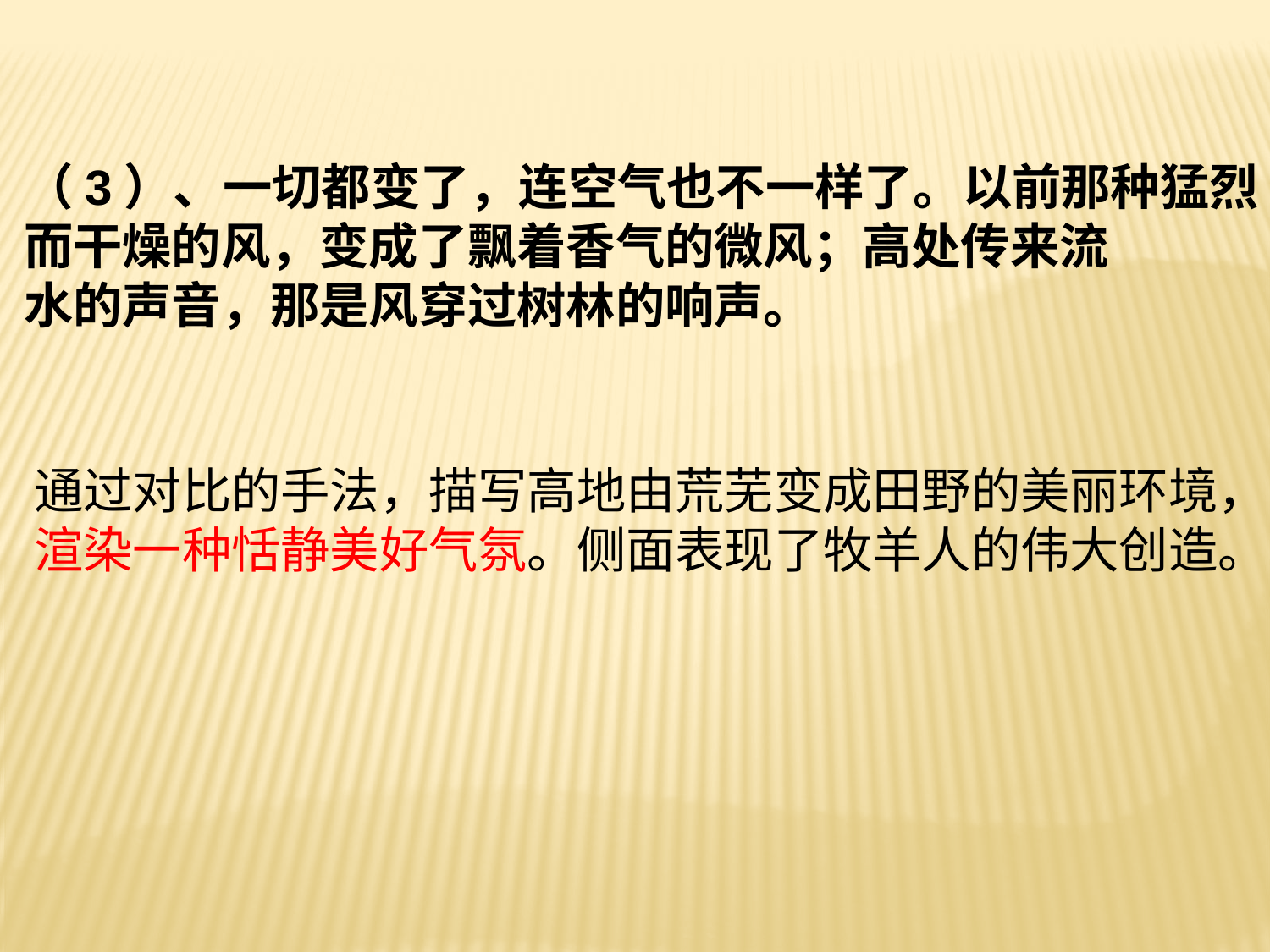

（3）、一切都变了，连空气也不一样了。以前那种猛烈
而干燥的风，变成了飘着香气的微风；高处传来流
水的声音，那是风穿过树林的响声。
通过对比的手法，描写高地由荒芜变成田野的美丽环境，
渲染一种恬静美好气氛。侧面表现了牧羊人的伟大创造。